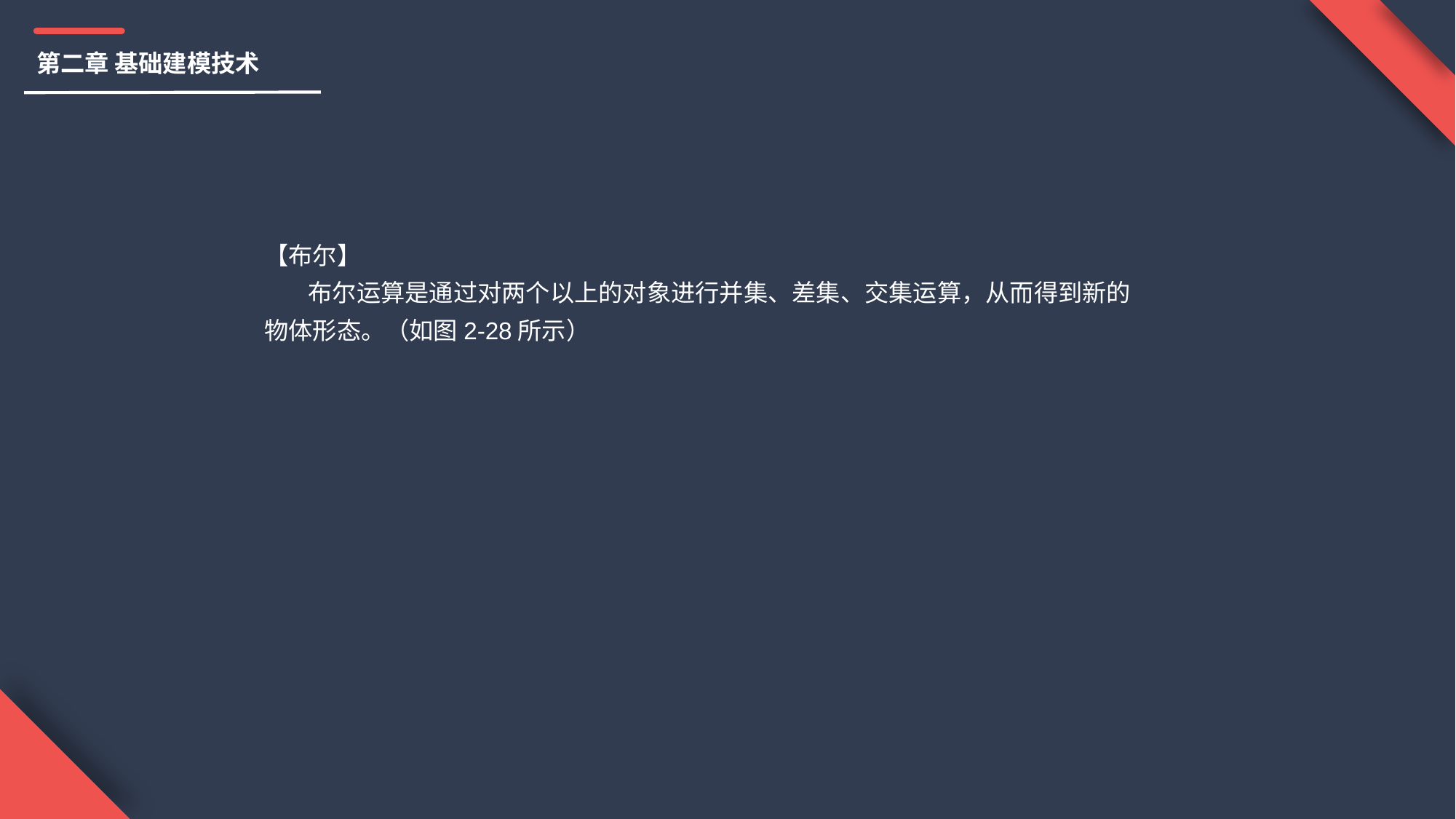

第二章 基础建模技术
【布尔】
       布尔运算是通过对两个以上的对象进行并集、差集、交集运算，从而得到新的物体形态。（如图2-28所示）